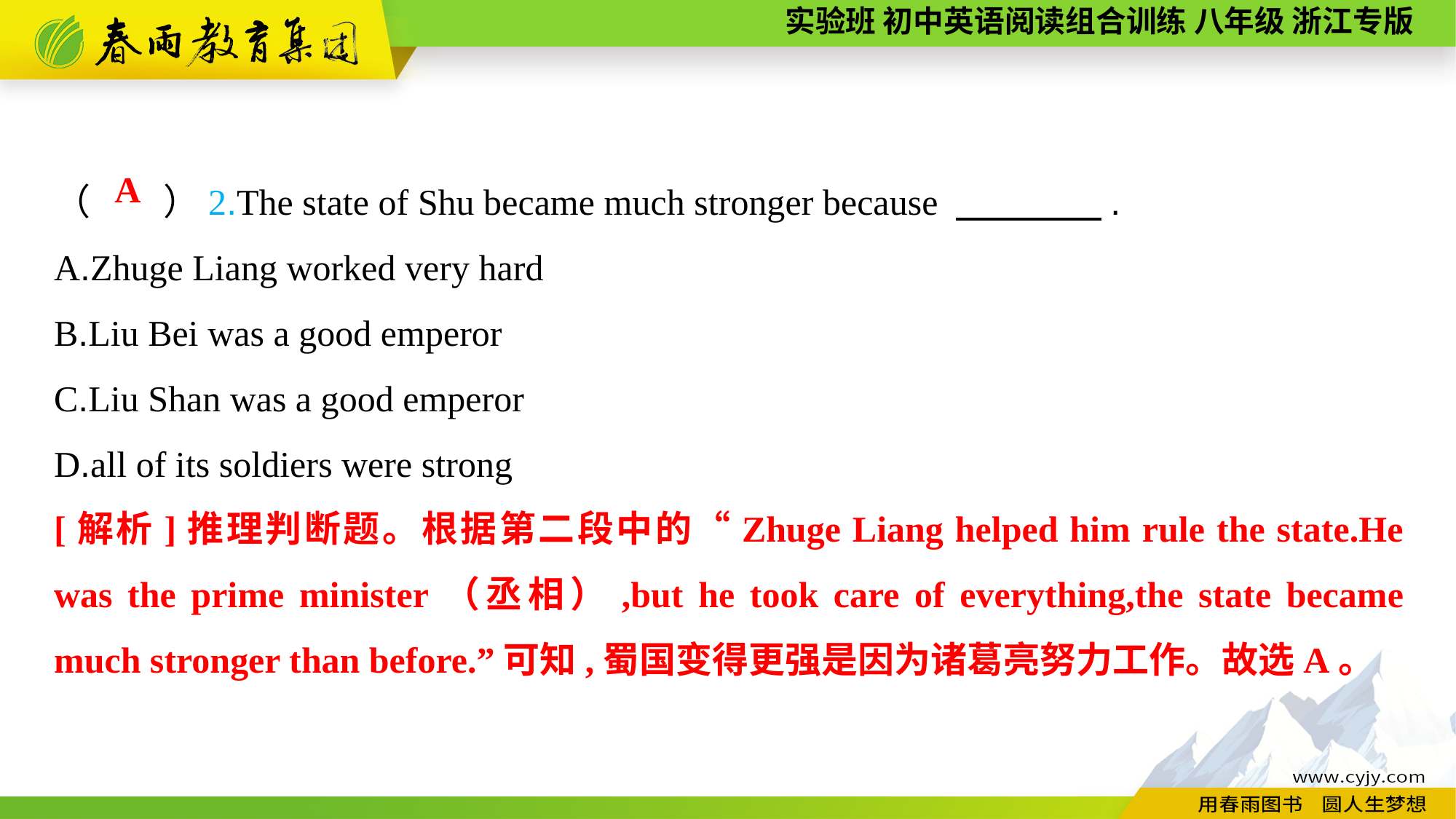

（　　）2.The state of Shu became much stronger because 　　　　.
A.Zhuge Liang worked very hard
B.Liu Bei was a good emperor
C.Liu Shan was a good emperor
D.all of its soldiers were strong
A
[解析]推理判断题。根据第二段中的“Zhuge Liang helped him rule the state.He was the prime minister（丞相）,but he took care of everything,the state became much stronger than before.”可知,蜀国变得更强是因为诸葛亮努力工作。故选A。